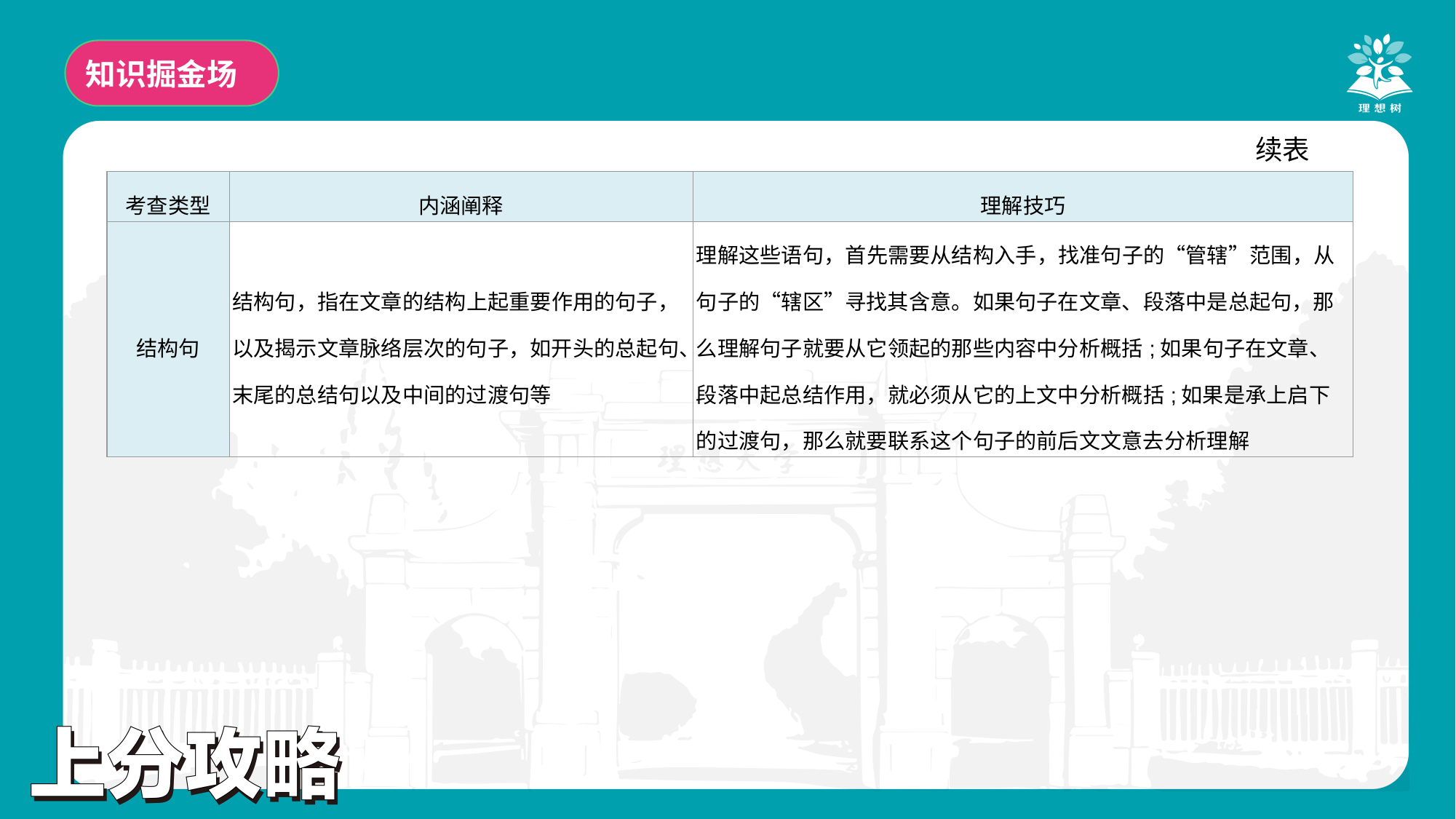

知识掘金场
续表
| 考查类型 | 内涵阐释 | 理解技巧 |
| --- | --- | --- |
| 结构句 | 结构句，指在文章的结构上起重要作用的句子，以及揭示文章脉络层次的句子，如开头的总起句、末尾的总结句以及中间的过渡句等 | 理解这些语句，首先需要从结构入手，找准句子的“管辖”范围，从句子的“辖区”寻找其含意。如果句子在文章、段落中是总起句，那么理解句子就要从它领起的那些内容中分析概括;如果句子在文章、段落中起总结作用，就必须从它的上文中分析概括;如果是承上启下的过渡句，那么就要联系这个句子的前后文文意去分析理解 |